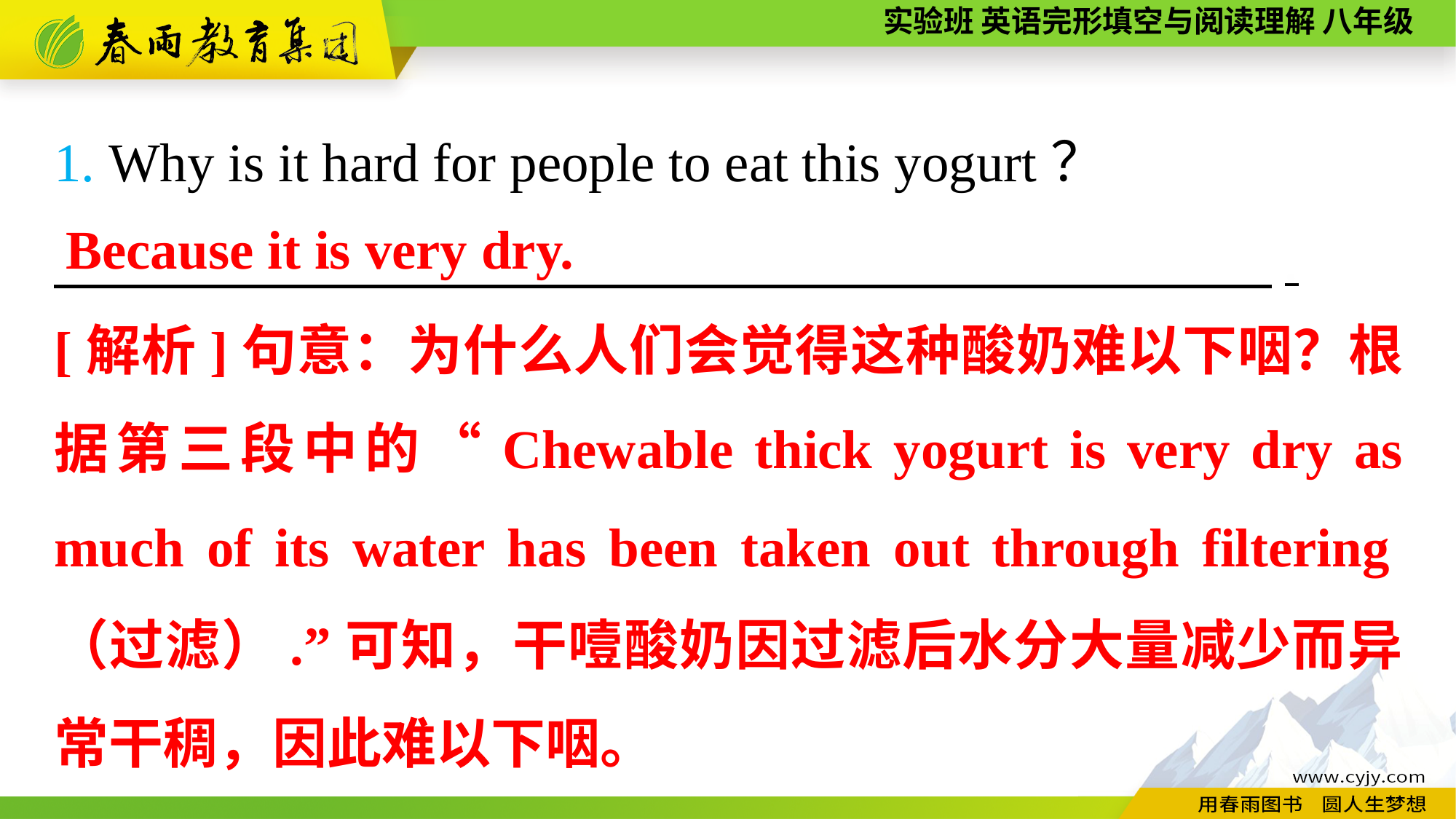

1. Why is it hard for people to eat this yogurt？
　　　　　                                                                         　,
Because it is very dry.
[解析]句意：为什么人们会觉得这种酸奶难以下咽？根据第三段中的“Chewable thick yogurt is very dry as much of its water has been taken out through filtering（过滤）.”可知，干噎酸奶因过滤后水分大量减少而异常干稠，因此难以下咽。